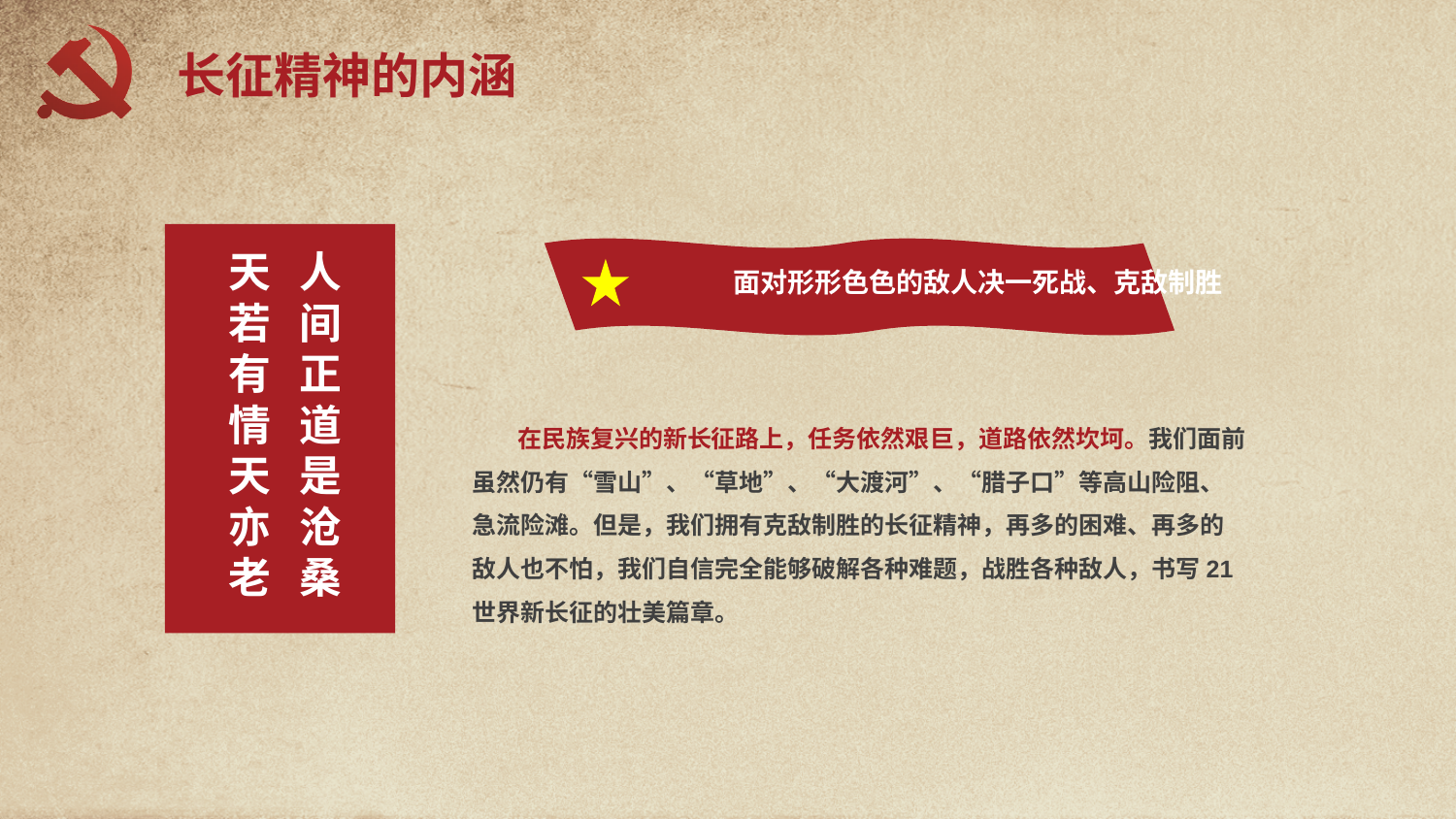

长征精神的内涵

天若有情天亦老
人间正道是沧桑

面对形形色色的敌人决一死战、克敌制胜
       在民族复兴的新长征路上，任务依然艰巨，道路依然坎坷。我们面前虽然仍有“雪山”、“草地”、“大渡河”、“腊子口”等高山险阻、急流险滩。但是，我们拥有克敌制胜的长征精神，再多的困难、再多的敌人也不怕，我们自信完全能够破解各种难题，战胜各种敌人，书写21世界新长征的壮美篇章。